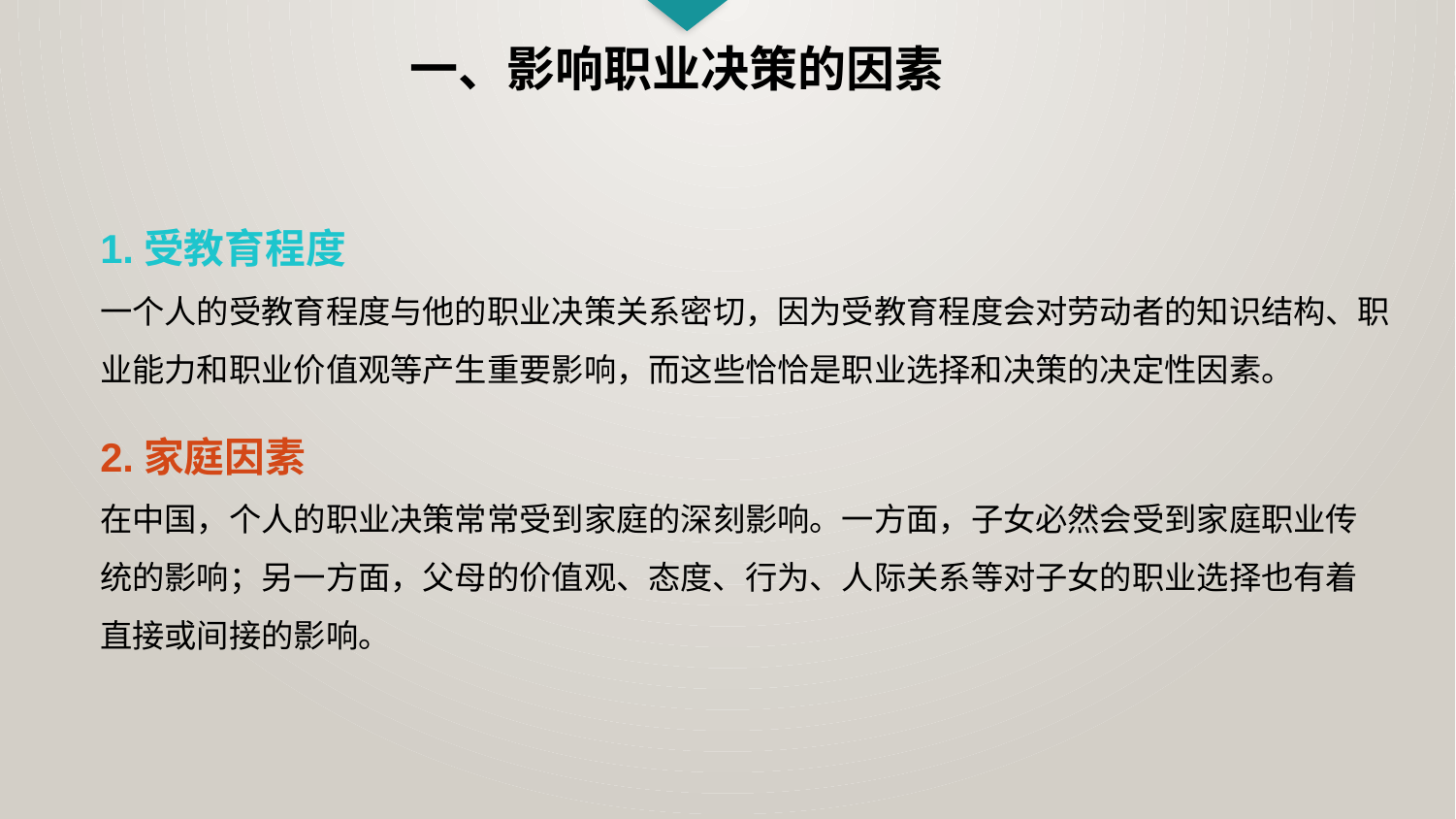

一、影响职业决策的因素
1.受教育程度
一个人的受教育程度与他的职业决策关系密切，因为受教育程度会对劳动者的知识结构、职业能力和职业价值观等产生重要影响，而这些恰恰是职业选择和决策的决定性因素。
2.家庭因素
在中国，个人的职业决策常常受到家庭的深刻影响。一方面，子女必然会受到家庭职业传统的影响；另一方面，父母的价值观、态度、行为、人际关系等对子女的职业选择也有着直接或间接的影响。
31